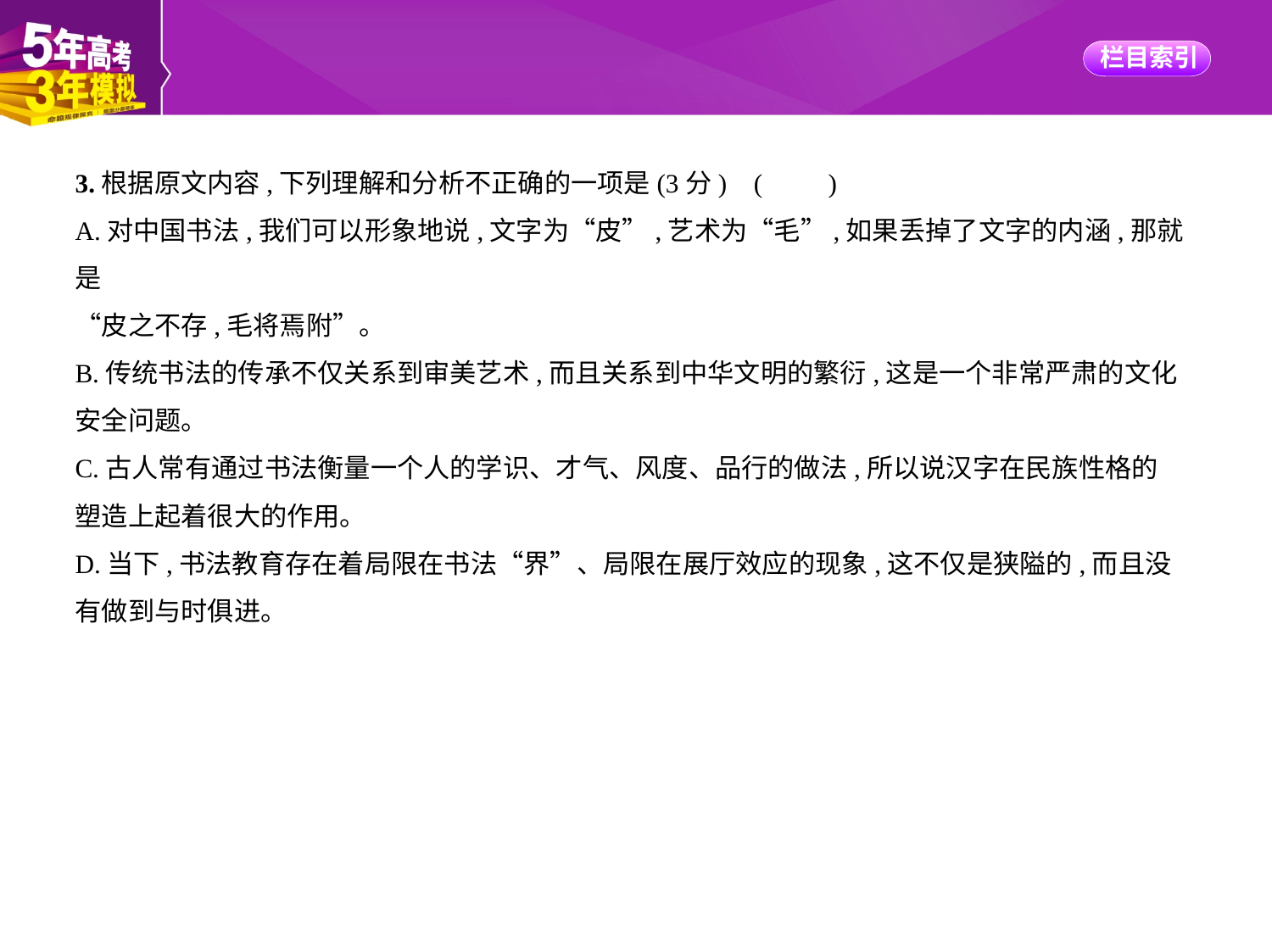

3.根据原文内容,下列理解和分析不正确的一项是(3分) (　　)
A.对中国书法,我们可以形象地说,文字为“皮”,艺术为“毛”,如果丢掉了文字的内涵,那就是
“皮之不存,毛将焉附”。
B.传统书法的传承不仅关系到审美艺术,而且关系到中华文明的繁衍,这是一个非常严肃的文化
安全问题。
C.古人常有通过书法衡量一个人的学识、才气、风度、品行的做法,所以说汉字在民族性格的
塑造上起着很大的作用。
D.当下,书法教育存在着局限在书法“界”、局限在展厅效应的现象,这不仅是狭隘的,而且没
有做到与时俱进。